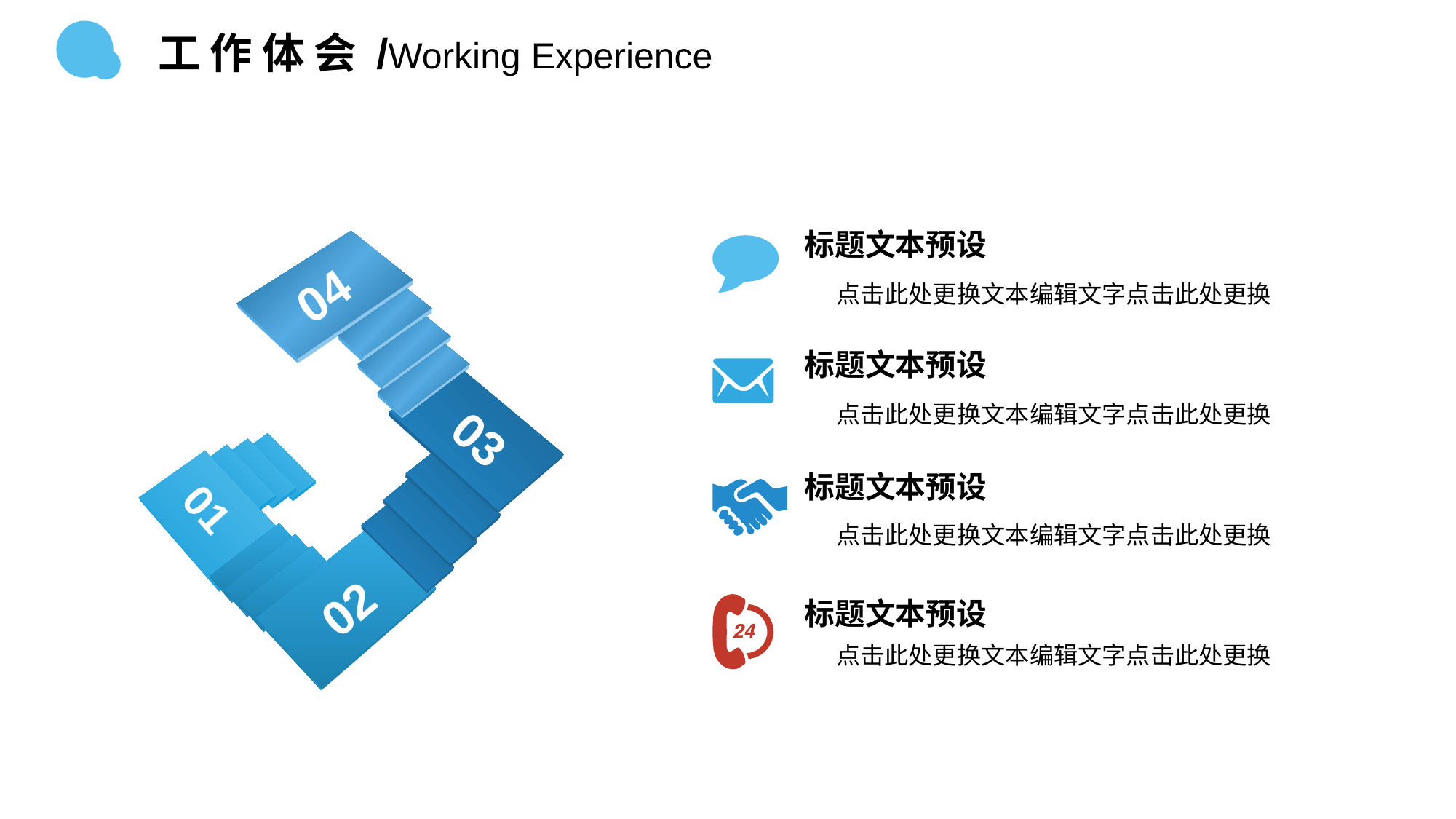

工 作 体 会 /Working Experience
标题文本预设

04
标题文本预设

03
标题文本预设
01

02

标题文本预设
点击此处更换文本编辑文字点击此处更换
点击此处更换文本编辑文字点击此处更换
点击此处更换文本编辑文字点击此处更换
点击此处更换文本编辑文字点击此处更换